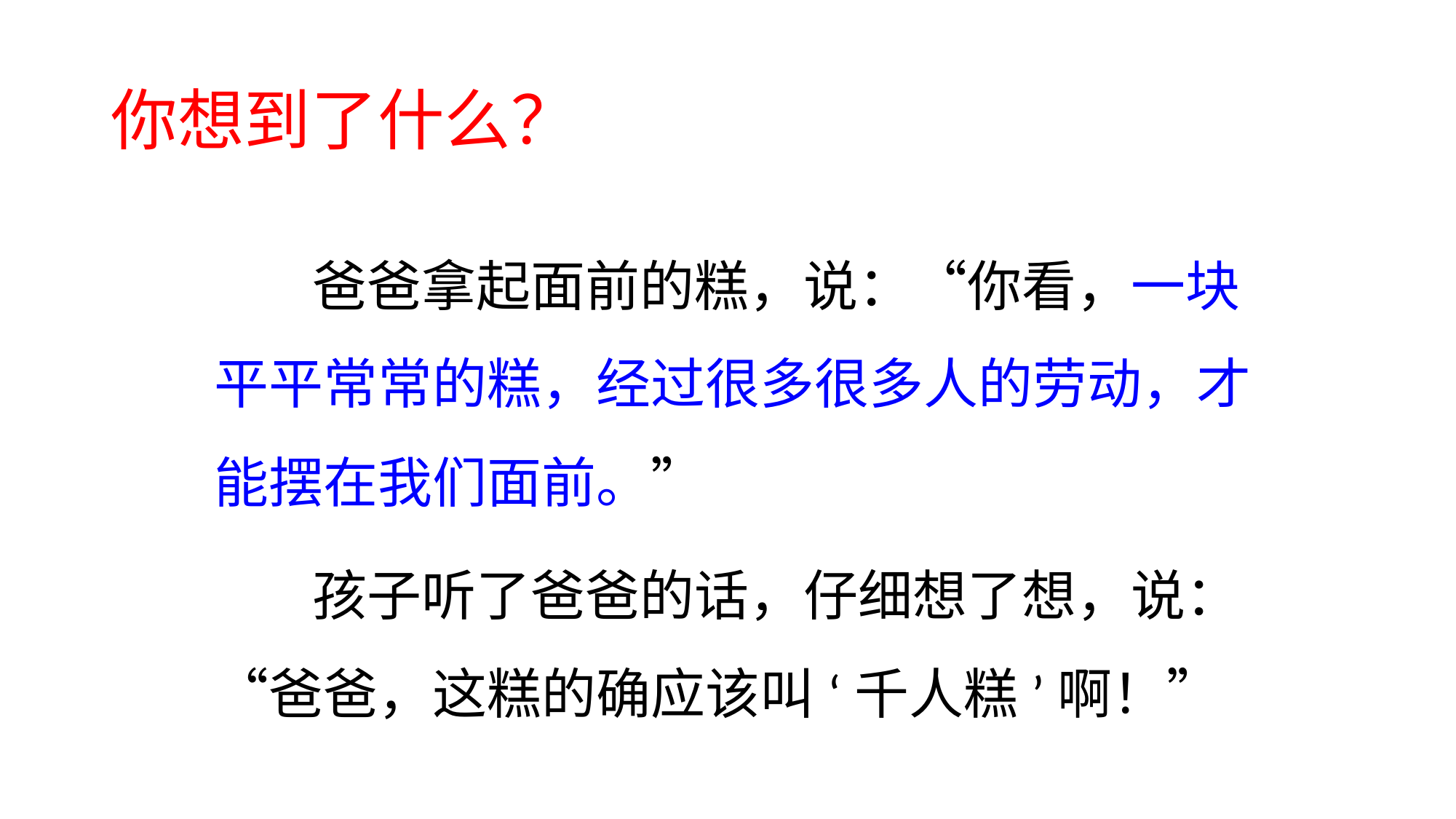

# 你想到了什么？
       爸爸拿起面前的糕，说：“你看，一块平平常常的糕，经过很多很多人的劳动，才能摆在我们面前。”
       孩子听了爸爸的话，仔细想了想，说：“爸爸，这糕的确应该叫ʻ千人糕ʼ啊！”